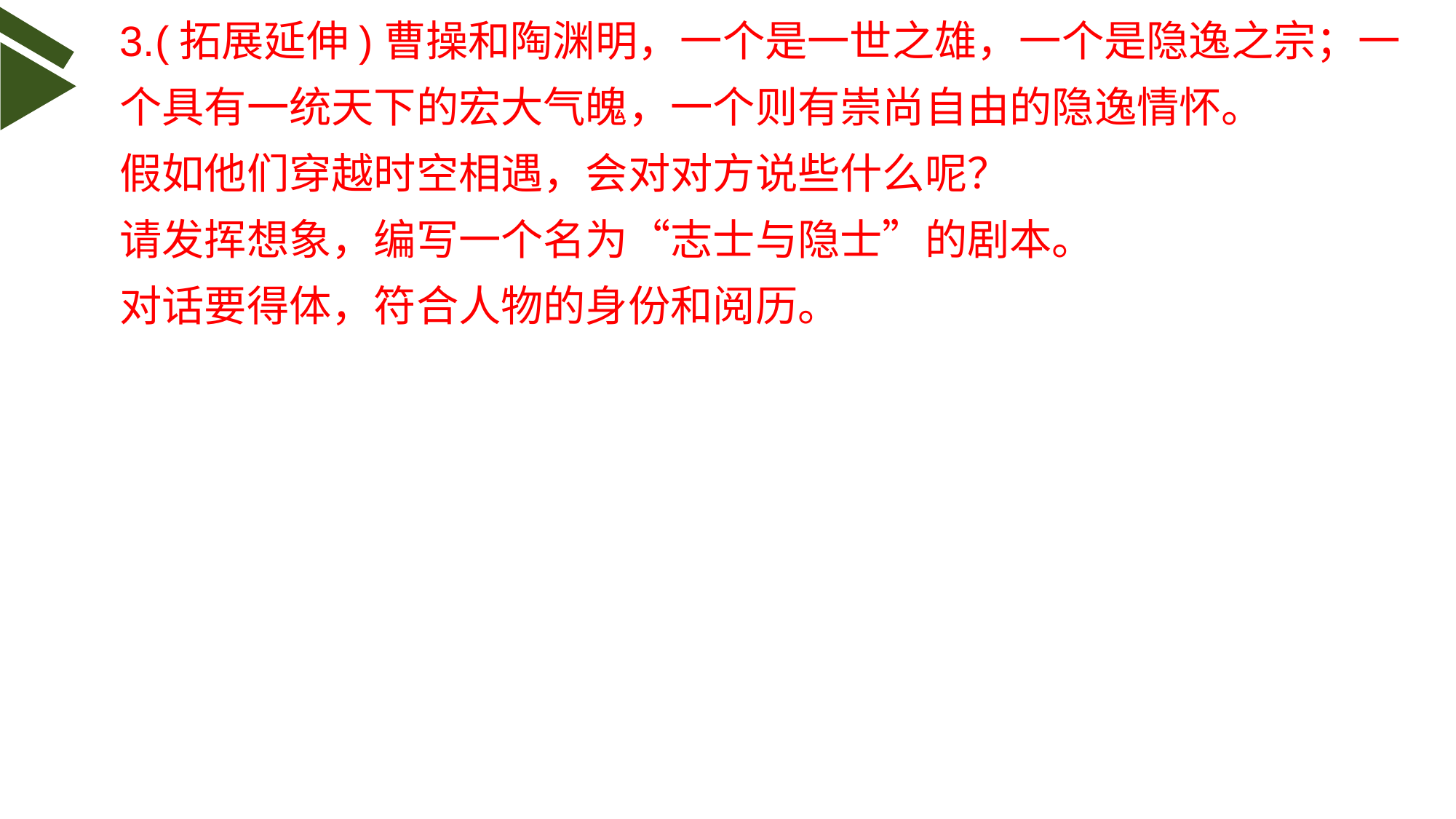

3.(拓展延伸)曹操和陶渊明，一个是一世之雄，一个是隐逸之宗；一个具有一统天下的宏大气魄，一个则有崇尚自由的隐逸情怀。
假如他们穿越时空相遇，会对对方说些什么呢？
请发挥想象，编写一个名为“志士与隐士”的剧本。
对话要得体，符合人物的身份和阅历。